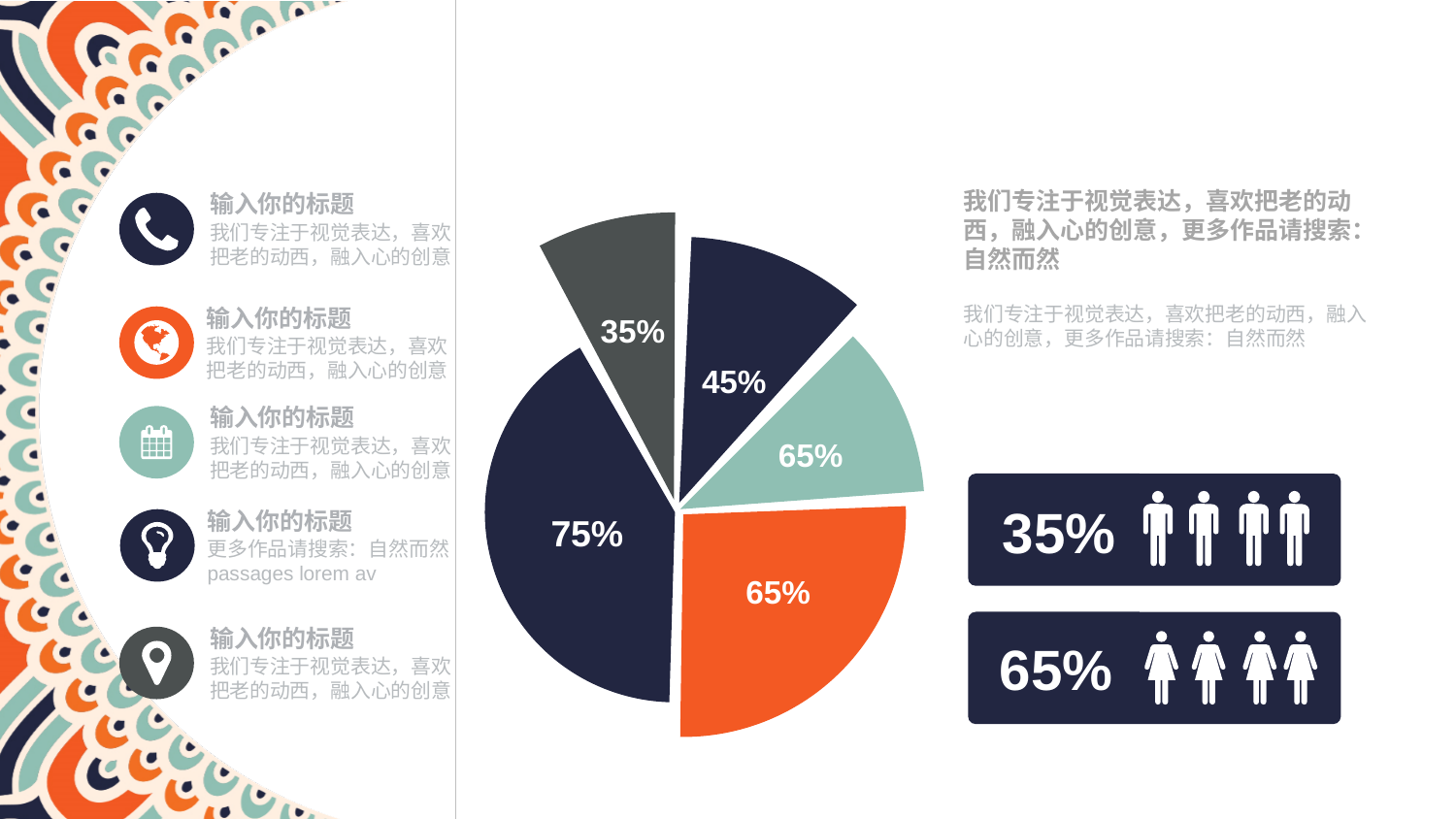

我们专注于视觉表达，喜欢把老的动西，融入心的创意，更多作品请搜索：自然而然

我们专注于视觉表达，喜欢把老的动西，融入心的创意，更多作品请搜索：自然而然
输入你的标题
我们专注于视觉表达，喜欢把老的动西，融入心的创意

输入你的标题
我们专注于视觉表达，喜欢把老的动西，融入心的创意

35%

45%
输入你的标题
我们专注于视觉表达，喜欢把老的动西，融入心的创意

65%

35%
输入你的标题
更多作品请搜索：自然而然passages lorem av

75%
65%

输入你的标题
我们专注于视觉表达，喜欢把老的动西，融入心的创意

65%